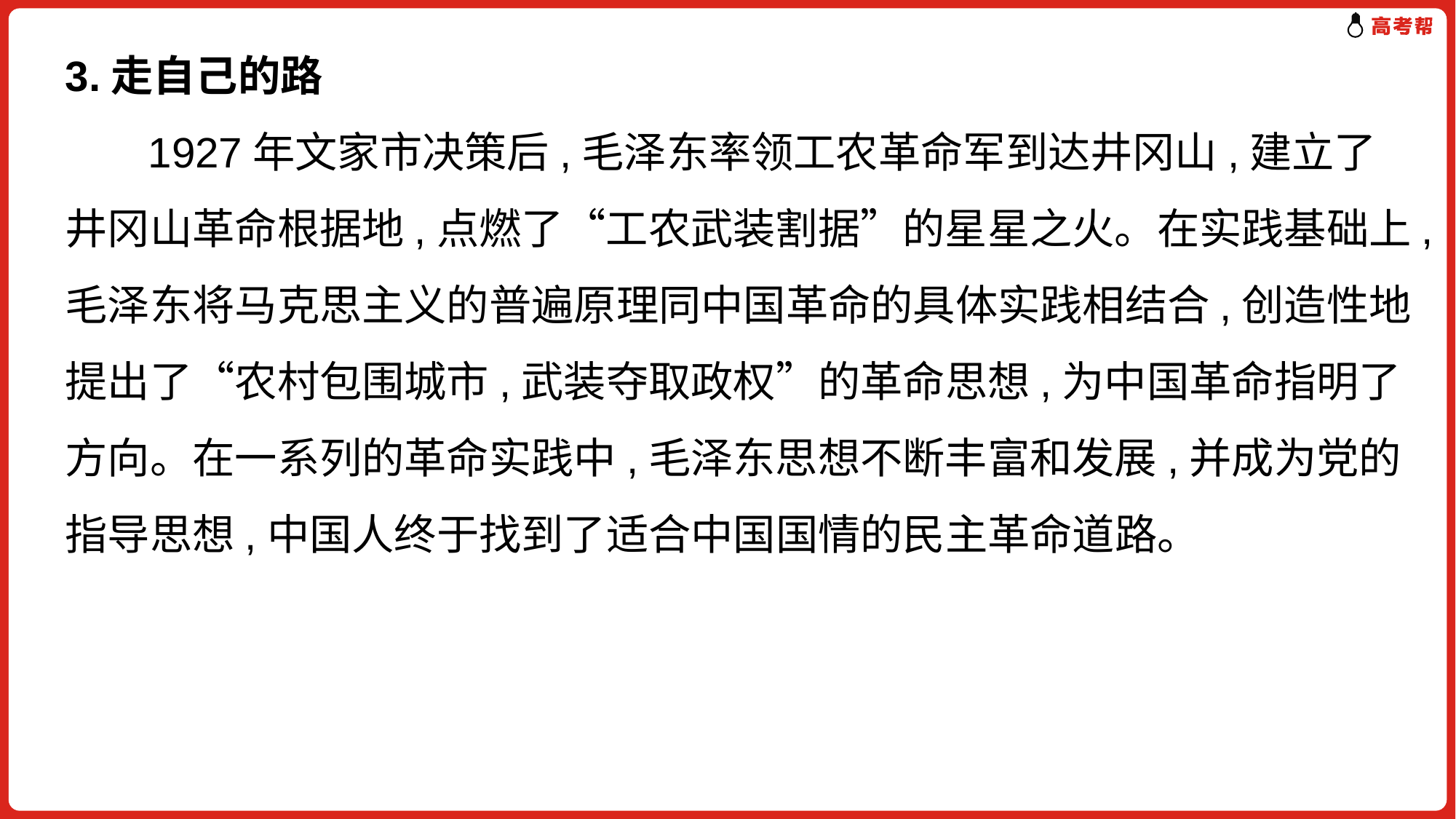

3.走自己的路
       1927年文家市决策后,毛泽东率领工农革命军到达井冈山,建立了井冈山革命根据地,点燃了“工农武装割据”的星星之火。在实践基础上,毛泽东将马克思主义的普遍原理同中国革命的具体实践相结合,创造性地提出了“农村包围城市,武装夺取政权”的革命思想,为中国革命指明了方向。在一系列的革命实践中,毛泽东思想不断丰富和发展,并成为党的指导思想,中国人终于找到了适合中国国情的民主革命道路。